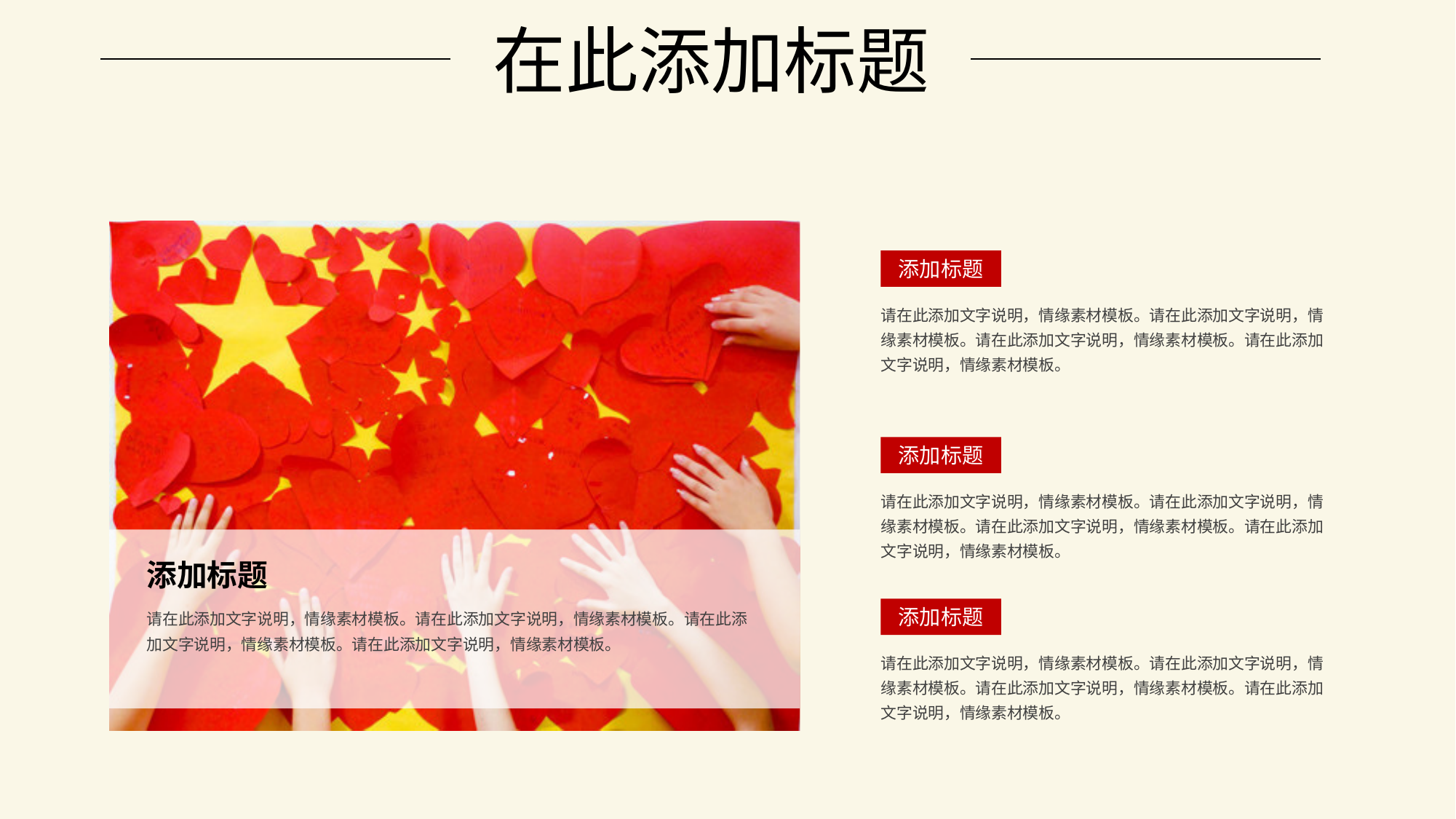

添加标题
请在此添加文字说明，情缘素材模板。请在此添加文字说明，情缘素材模板。请在此添加文字说明，情缘素材模板。请在此添加文字说明，情缘素材模板。
添加标题
请在此添加文字说明，情缘素材模板。请在此添加文字说明，情缘素材模板。请在此添加文字说明，情缘素材模板。请在此添加文字说明，情缘素材模板。

添加标题
请在此添加文字说明，情缘素材模板。请在此添加文字说明，情缘素材模板。请在此添加文字说明，情缘素材模板。请在此添加文字说明，情缘素材模板。
添加标题
请在此添加文字说明，情缘素材模板。请在此添加文字说明，情缘素材模板。请在此添加文字说明，情缘素材模板。请在此添加文字说明，情缘素材模板。